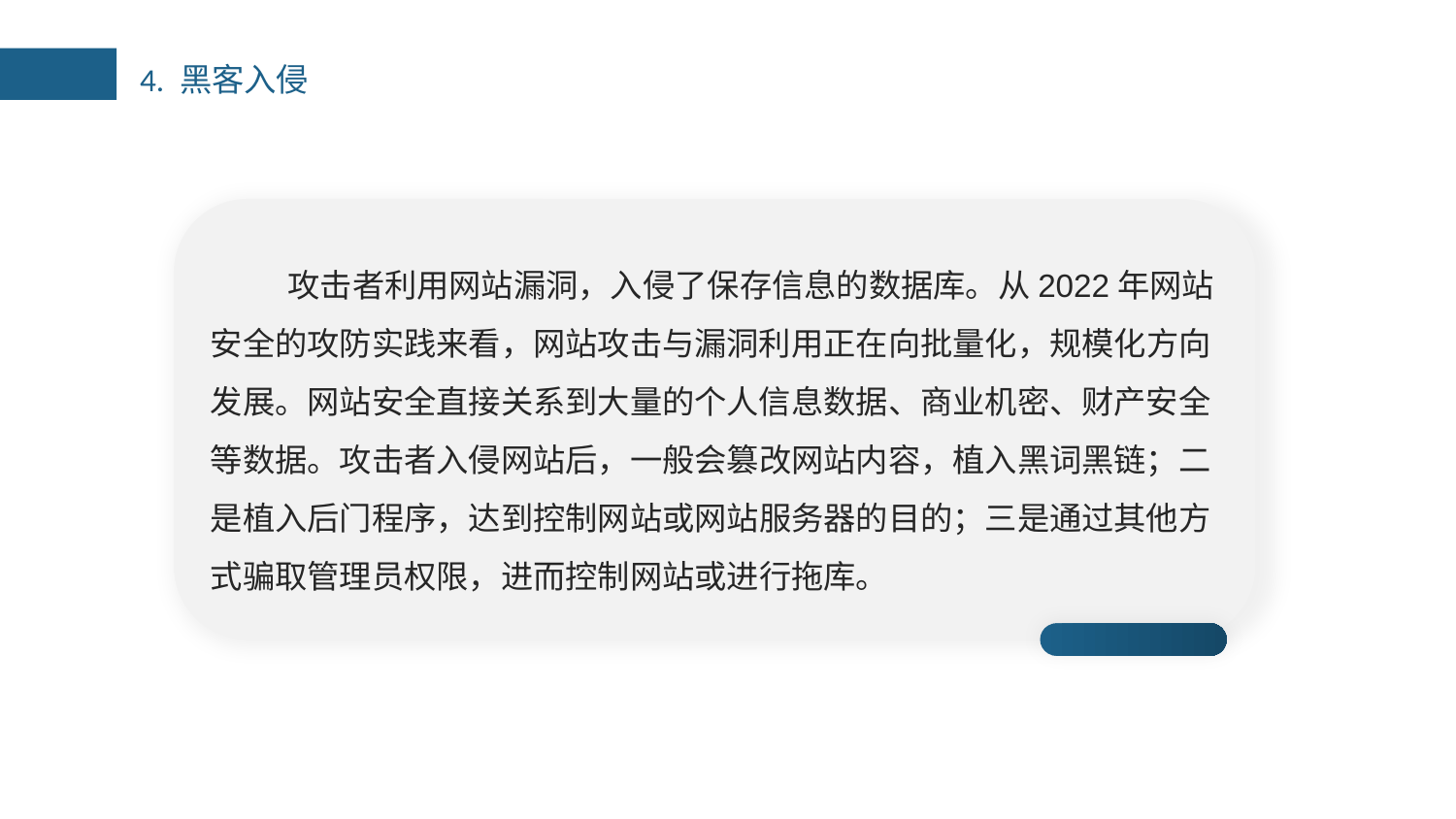

4. 黑客入侵

攻击者利用网站漏洞，入侵了保存信息的数据库。从2022年网站安全的攻防实践来看，网站攻击与漏洞利用正在向批量化，规模化方向发展。网站安全直接关系到大量的个人信息数据、商业机密、财产安全等数据。攻击者入侵网站后，一般会篡改网站内容，植入黑词黑链；二是植入后门程序，达到控制网站或网站服务器的目的；三是通过其他方式骗取管理员权限，进而控制网站或进行拖库。